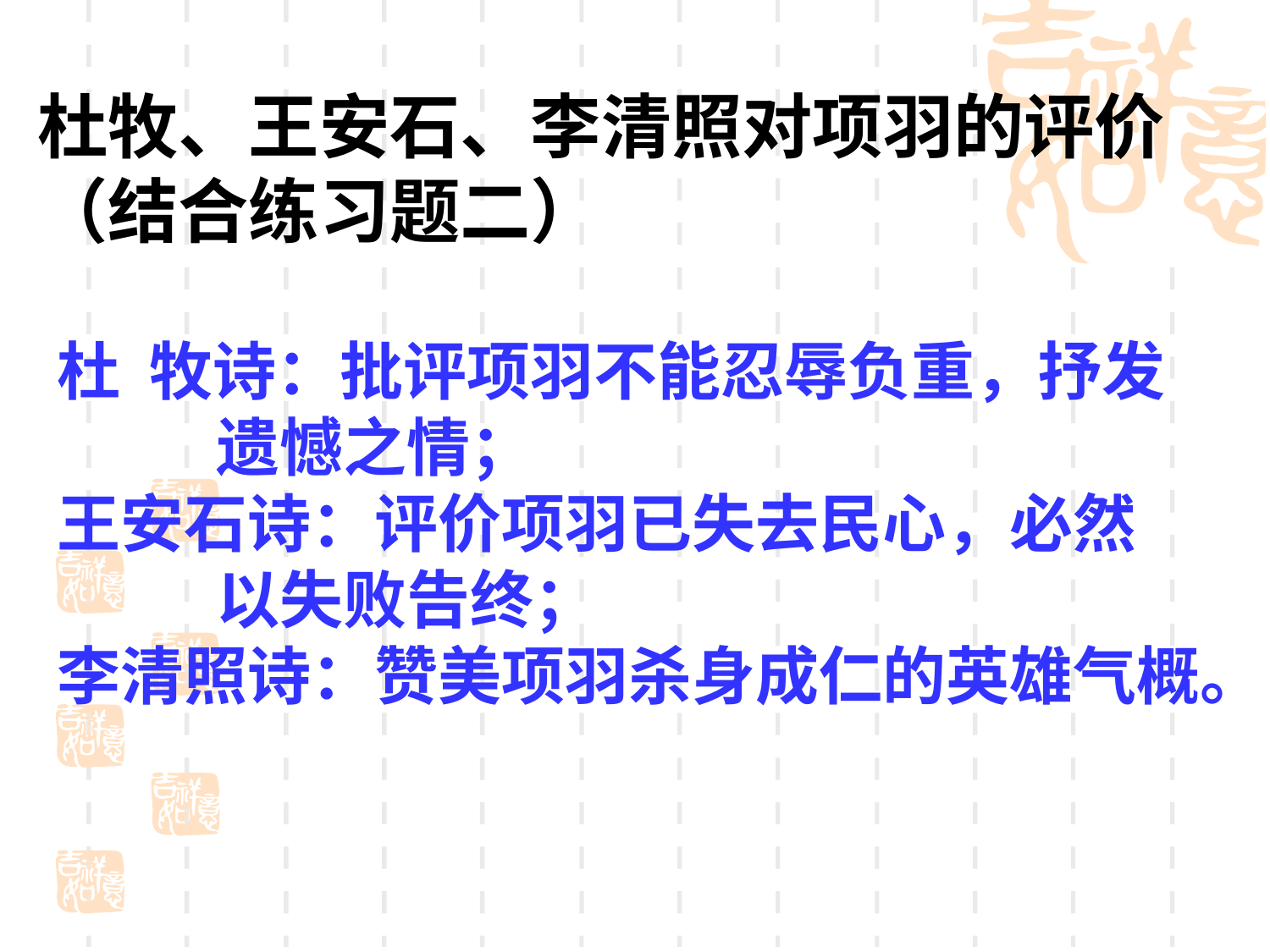

杜牧、王安石、李清照对项羽的评价
（结合练习题二）
杜  牧诗：批评项羽不能忍辱负重，抒发
          遗憾之情；
王安石诗：评价项羽已失去民心，必然
          以失败告终；
李清照诗：赞美项羽杀身成仁的英雄气概。